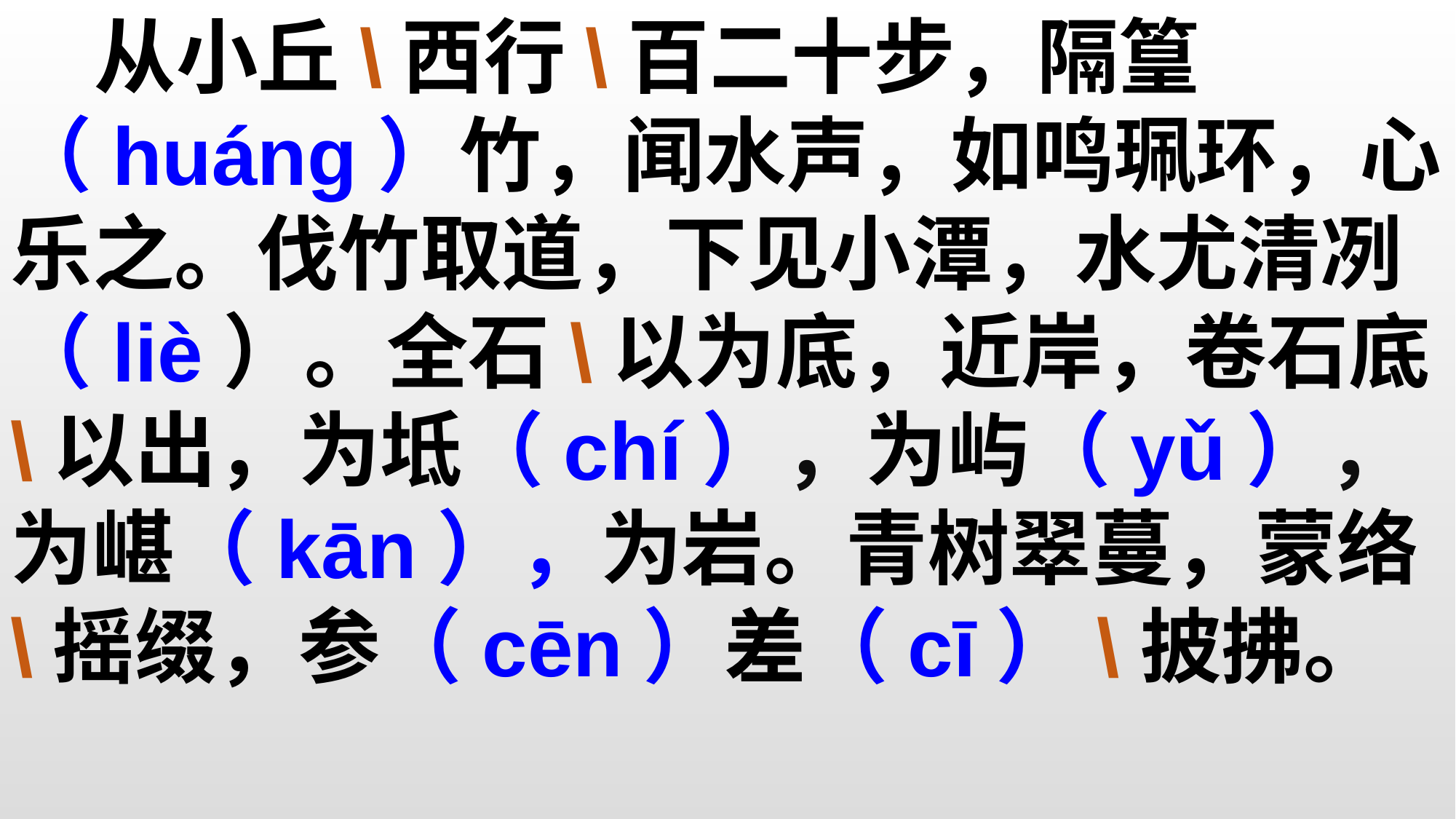

从小丘\西行\百二十步，隔篁（huáng）竹，闻水声，如鸣珮环，心乐之。伐竹取道，下见小潭，水尤清冽（liè）。全石\以为底，近岸，卷石底\以出，为坻（chí），为屿（yǔ），为嵁（kān），为岩。青树翠蔓，蒙络\摇缀，参（cēn）差（cī）\披拂。